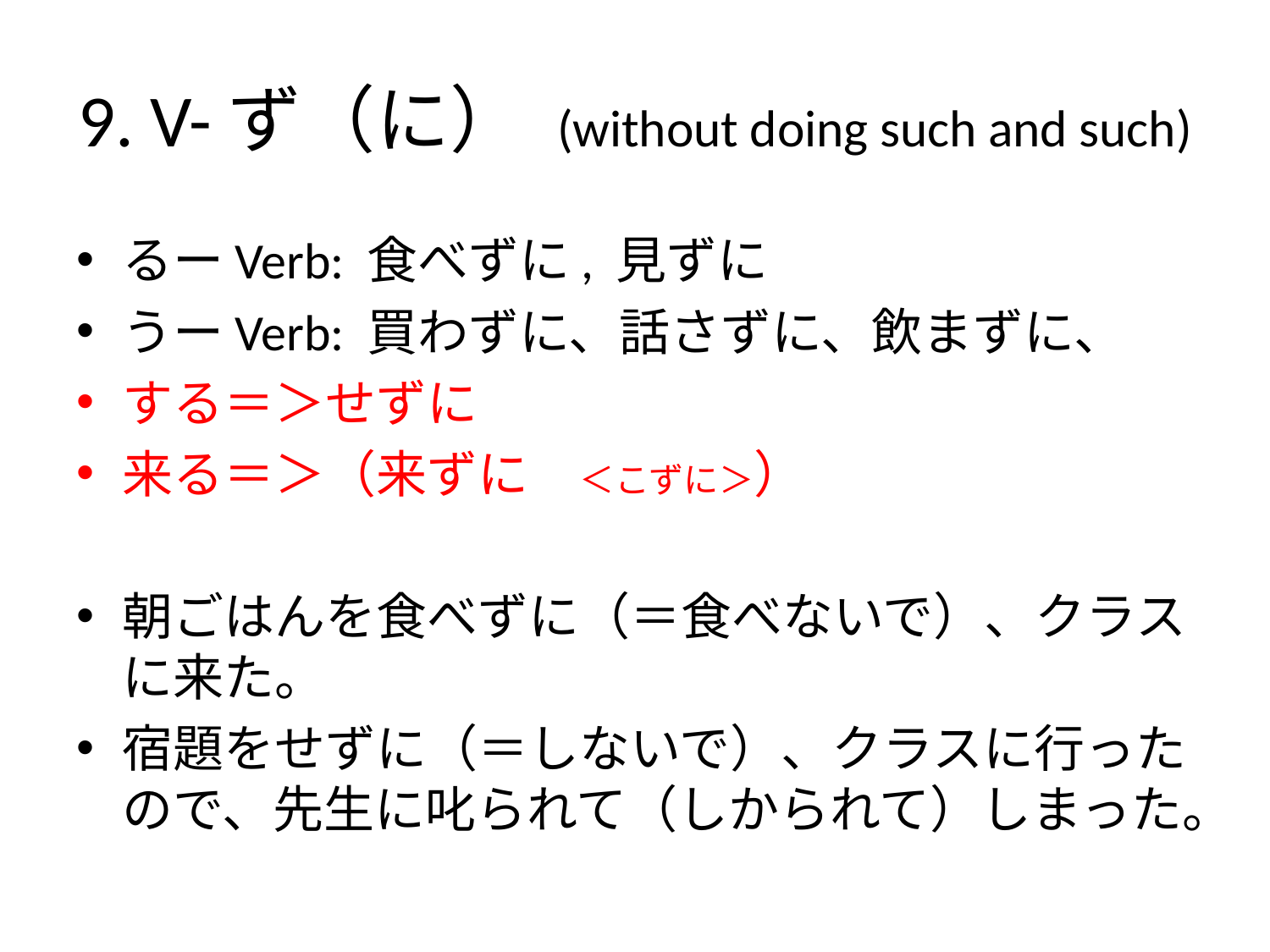

# 9. V-ず（に） (without doing such and such)
るーVerb: 食べずに, 見ずに
うーVerb: 買わずに、話さずに、飲まずに、
する＝＞せずに
来る＝＞（来ずに　＜こずに＞）

朝ごはんを食べずに（＝食べないで）、クラスに来た。
宿題をせずに（＝しないで）、クラスに行ったので、先生に叱られて（しかられて）しまった。